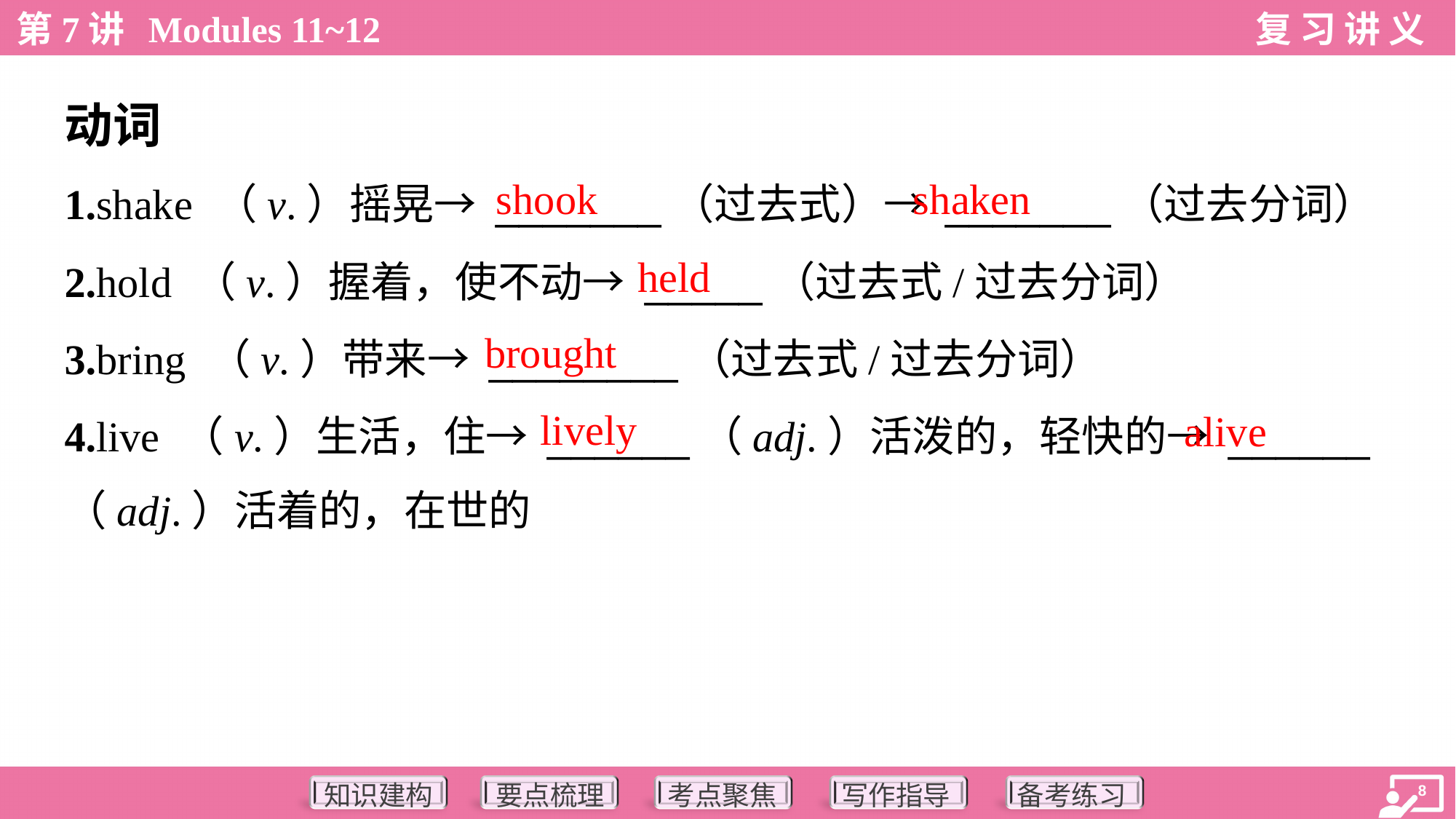

动词
shook
shaken
1.shake （v.）摇晃→ _______（过去式）→ _______（过去分词）
2.hold （v.）握着，使不动→ _____（过去式/过去分词）
3.bring （v.）带来→ ________（过去式/过去分词）
4.live （v.）生活，住→ ______（adj.）活泼的，轻快的→ ______
（adj.）活着的，在世的
held
brought
lively
alive